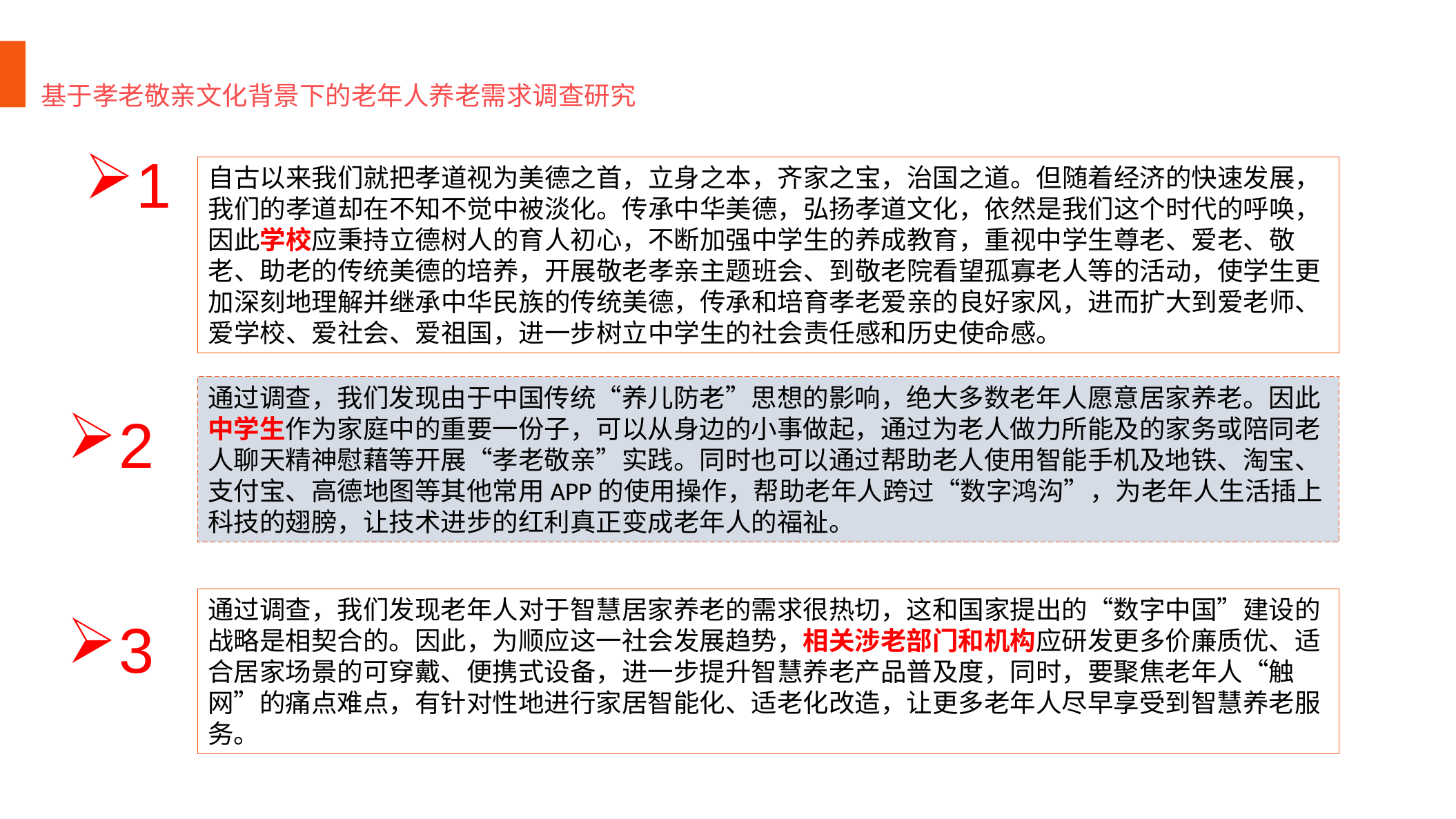

基于孝老敬亲文化背景下的老年人养老需求调查研究
1
自古以来我们就把孝道视为美德之首，立身之本，齐家之宝，治国之道。但随着经济的快速发展，我们的孝道却在不知不觉中被淡化。传承中华美德，弘扬孝道文化，依然是我们这个时代的呼唤，因此学校应秉持立德树人的育人初心，不断加强中学生的养成教育，重视中学生尊老、爱老、敬老、助老的传统美德的培养，开展敬老孝亲主题班会、到敬老院看望孤寡老人等的活动，使学生更加深刻地理解并继承中华民族的传统美德，传承和培育孝老爱亲的良好家风，进而扩大到爱老师、爱学校、爱社会、爱祖国，进一步树立中学生的社会责任感和历史使命感。
通过调查，我们发现由于中国传统“养儿防老”思想的影响，绝大多数老年人愿意居家养老。因此中学生作为家庭中的重要一份子，可以从身边的小事做起，通过为老人做力所能及的家务或陪同老人聊天精神慰藉等开展“孝老敬亲”实践。同时也可以通过帮助老人使用智能手机及地铁、淘宝、支付宝、高德地图等其他常用APP的使用操作，帮助老年人跨过“数字鸿沟”，为老年人生活插上科技的翅膀，让技术进步的红利真正变成老年人的福祉。
2
通过调查，我们发现老年人对于智慧居家养老的需求很热切，这和国家提出的“数字中国”建设的战略是相契合的。因此，为顺应这一社会发展趋势，相关涉老部门和机构应研发更多价廉质优、适合居家场景的可穿戴、便携式设备，进一步提升智慧养老产品普及度，同时，要聚焦老年人“触网”的痛点难点，有针对性地进行家居智能化、适老化改造，让更多老年人尽早享受到智慧养老服务。
3